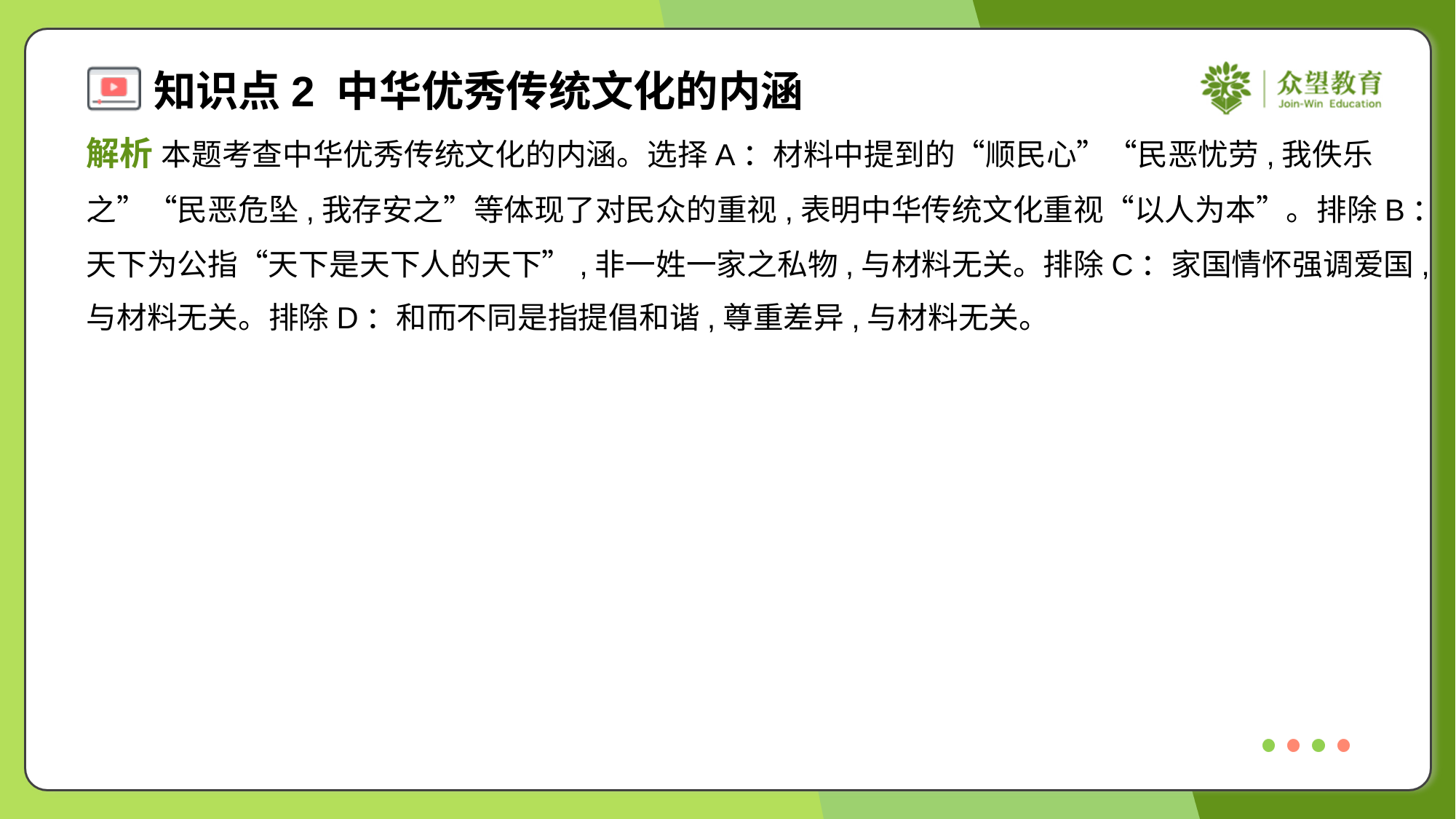

解析 本题考查中华优秀传统文化的内涵。选择A：材料中提到的“顺民心”“民恶忧劳,我佚乐
之”“民恶危坠,我存安之”等体现了对民众的重视,表明中华传统文化重视“以人为本”。排除B：
天下为公指“天下是天下人的天下”,非一姓一家之私物,与材料无关。排除C：家国情怀强调爱国,
与材料无关。排除D：和而不同是指提倡和谐,尊重差异,与材料无关。